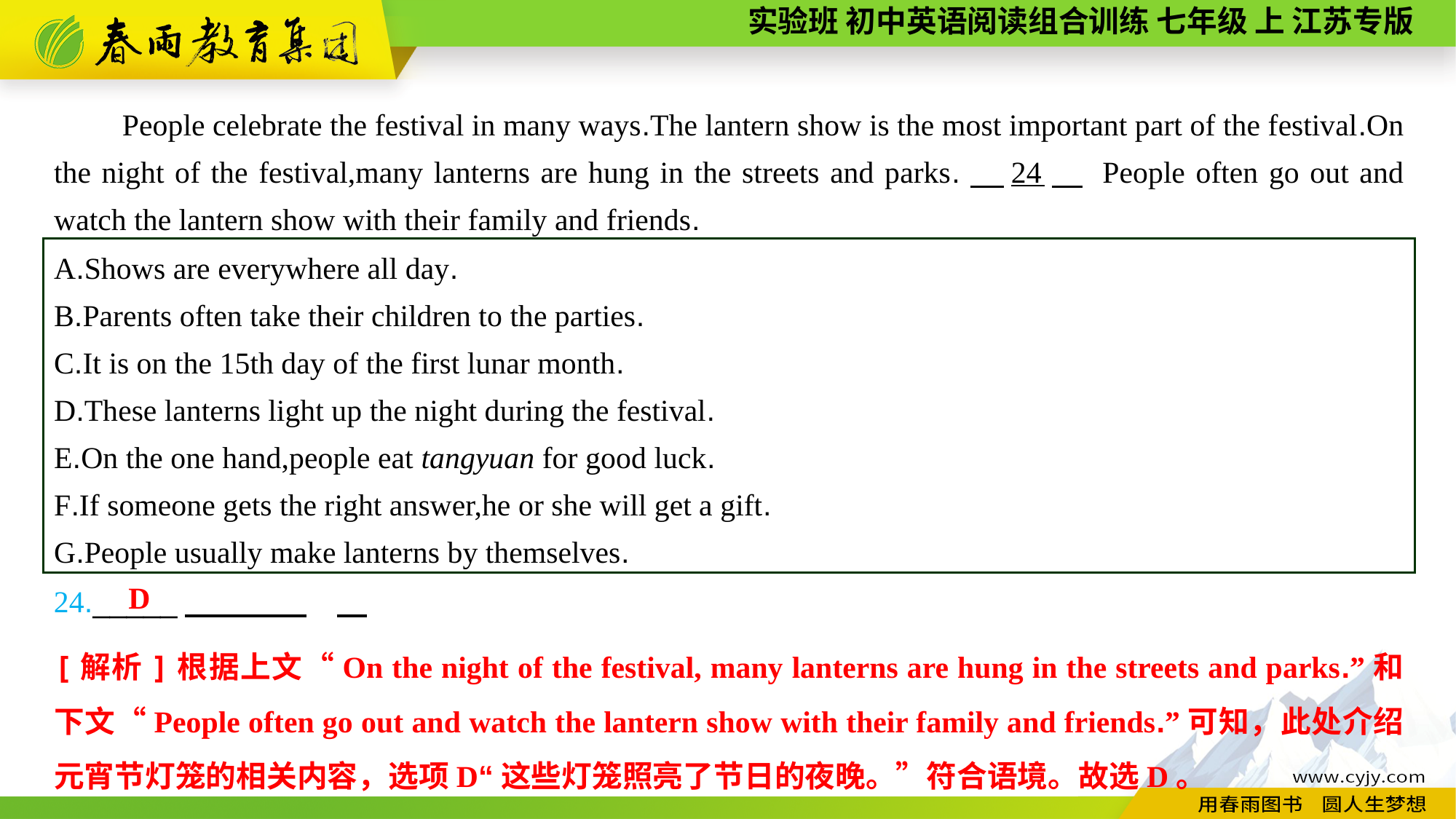

People celebrate the festival in many ways.The lantern show is the most important part of the festival.On the night of the festival,many lanterns are hung in the streets and parks.　24　 People often go out and watch the lantern show with their family and friends.
A.Shows are everywhere all day.
B.Parents often take their children to the parties.
C.It is on the 15th day of the first lunar month.
D.These lanterns light up the night during the festival.
E.On the one hand,people eat tangyuan for good luck.
F.If someone gets the right answer,he or she will get a gift.
G.People usually make lanterns by themselves.

D
24._____
[解析]根据上文“On the night of the festival, many lanterns are hung in the streets and parks.”和下文“People often go out and watch the lantern show with their family and friends.”可知，此处介绍元宵节灯笼的相关内容，选项D“这些灯笼照亮了节日的夜晚。”符合语境。故选D。